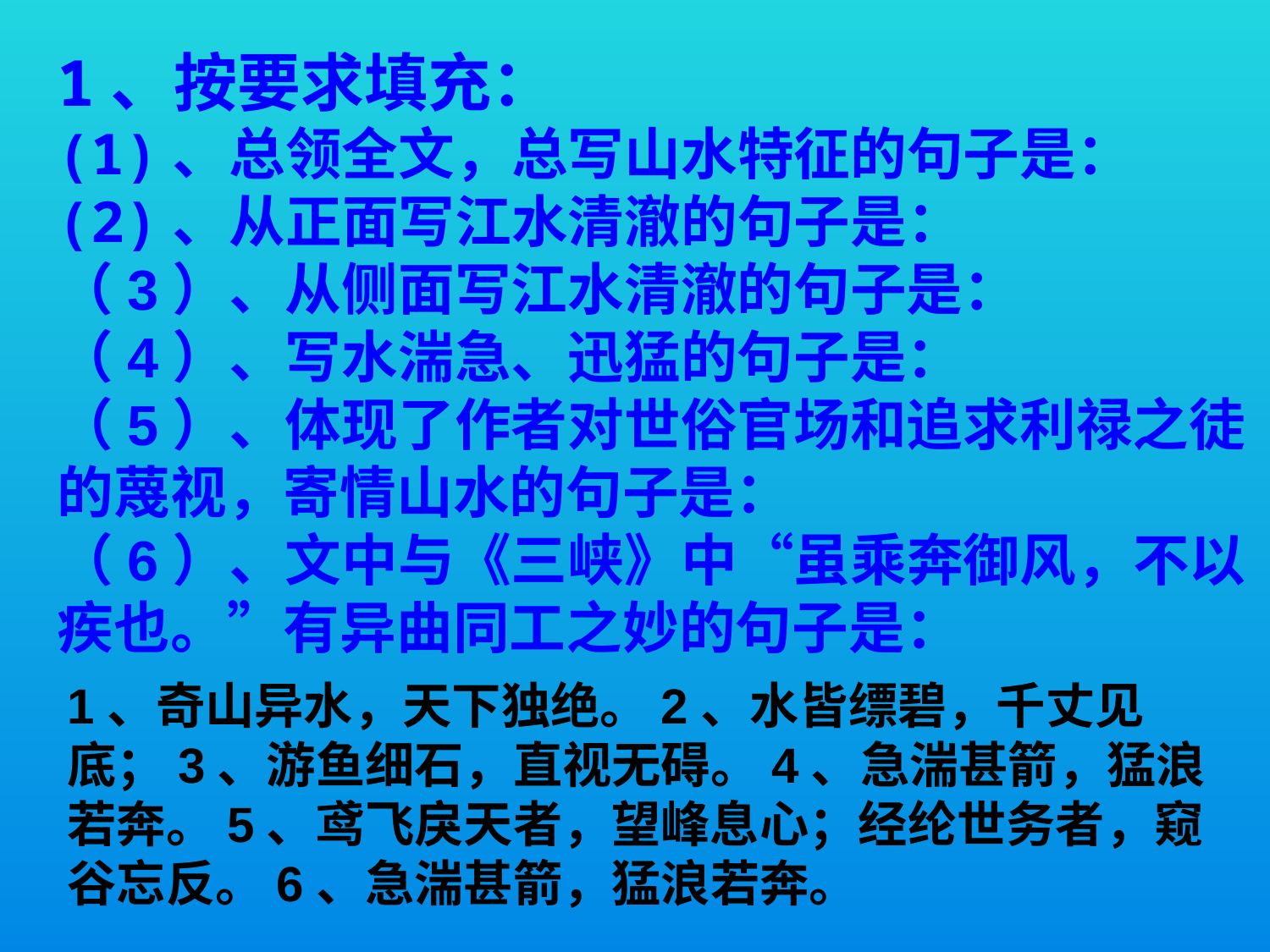

1、按要求填充：
(1)、总领全文，总写山水特征的句子是：
(2)、从正面写江水清澈的句子是：
（3）、从侧面写江水清澈的句子是：
（4）、写水湍急、迅猛的句子是：
（5）、体现了作者对世俗官场和追求利禄之徒的蔑视，寄情山水的句子是：
（6）、文中与《三峡》中“虽乘奔御风，不以疾也。”有异曲同工之妙的句子是：

1、奇山异水，天下独绝。2、水皆缥碧，千丈见底；3、游鱼细石，直视无碍。4、急湍甚箭，猛浪若奔。5、鸢飞戾天者，望峰息心；经纶世务者，窥谷忘反。6、急湍甚箭，猛浪若奔。